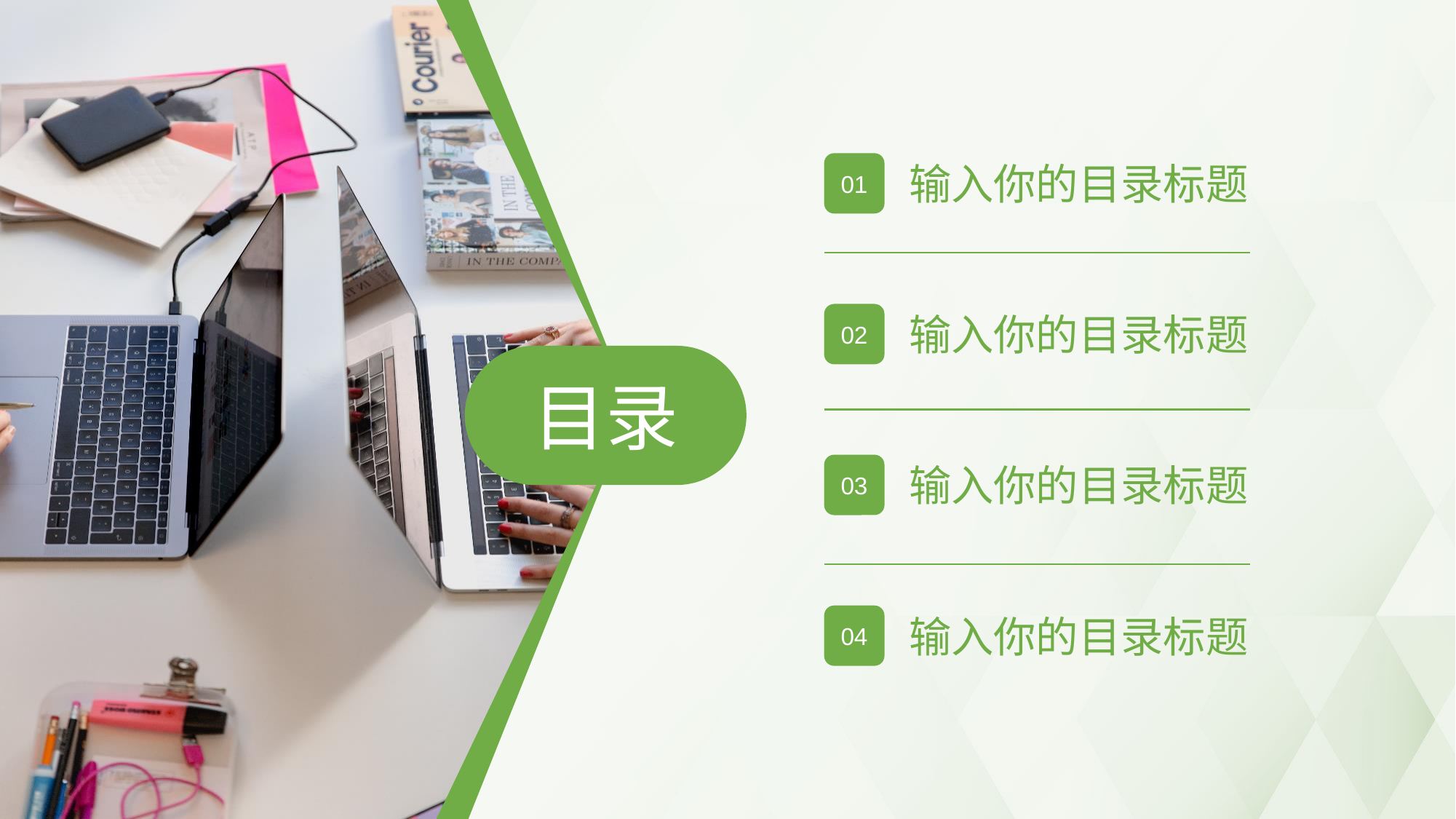

01
输入你的目录标题
02
输入你的目录标题
目录
03
输入你的目录标题
04
输入你的目录标题